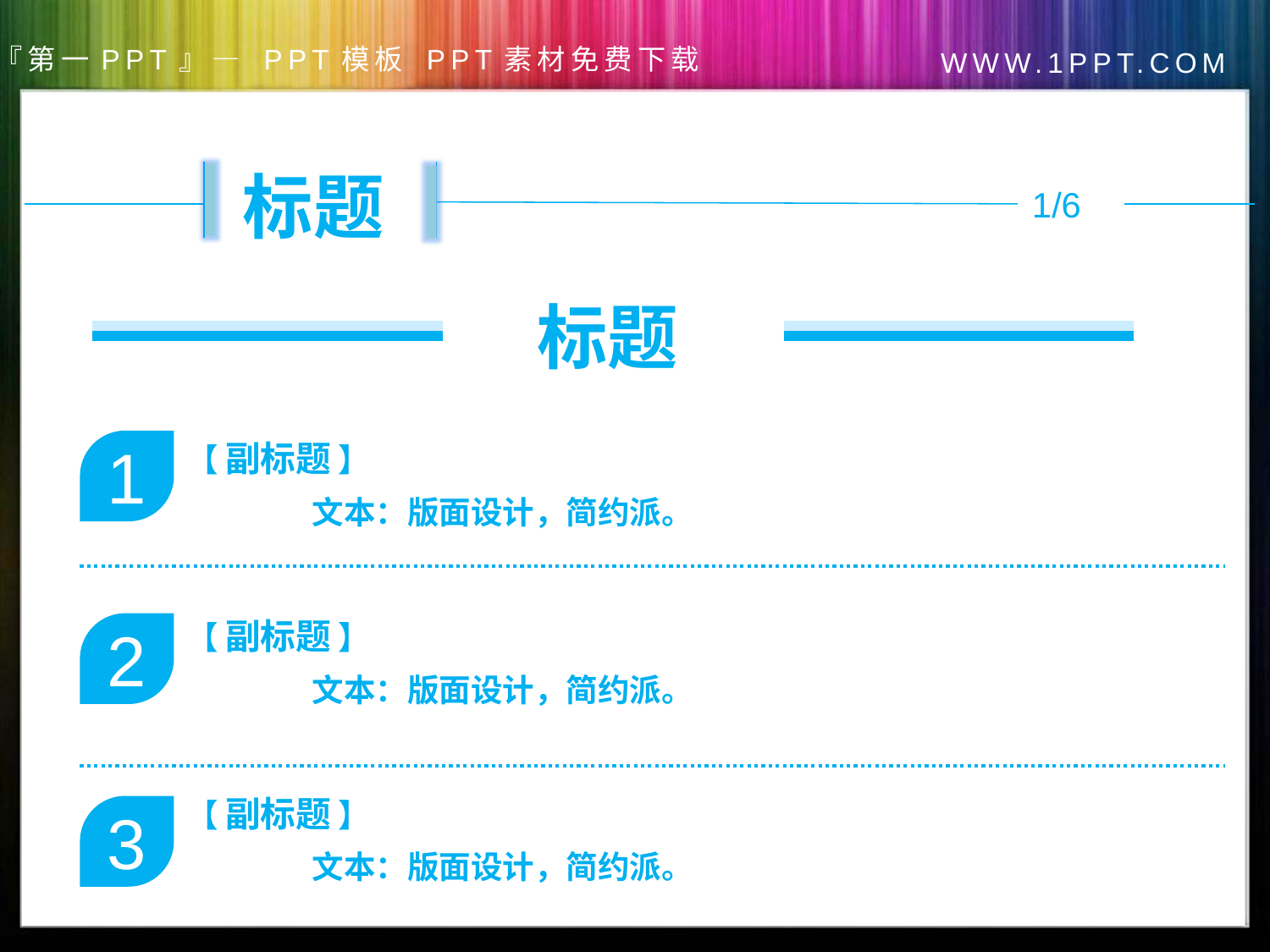

标题

1/6
标题
1
【 副标题 】
文本：版面设计，简约派。
【 副标题 】
2
文本：版面设计，简约派。
【 副标题 】
3
文本：版面设计，简约派。
第一PPT模板网，PPT素材下载
www.1ppt.com/sucai/